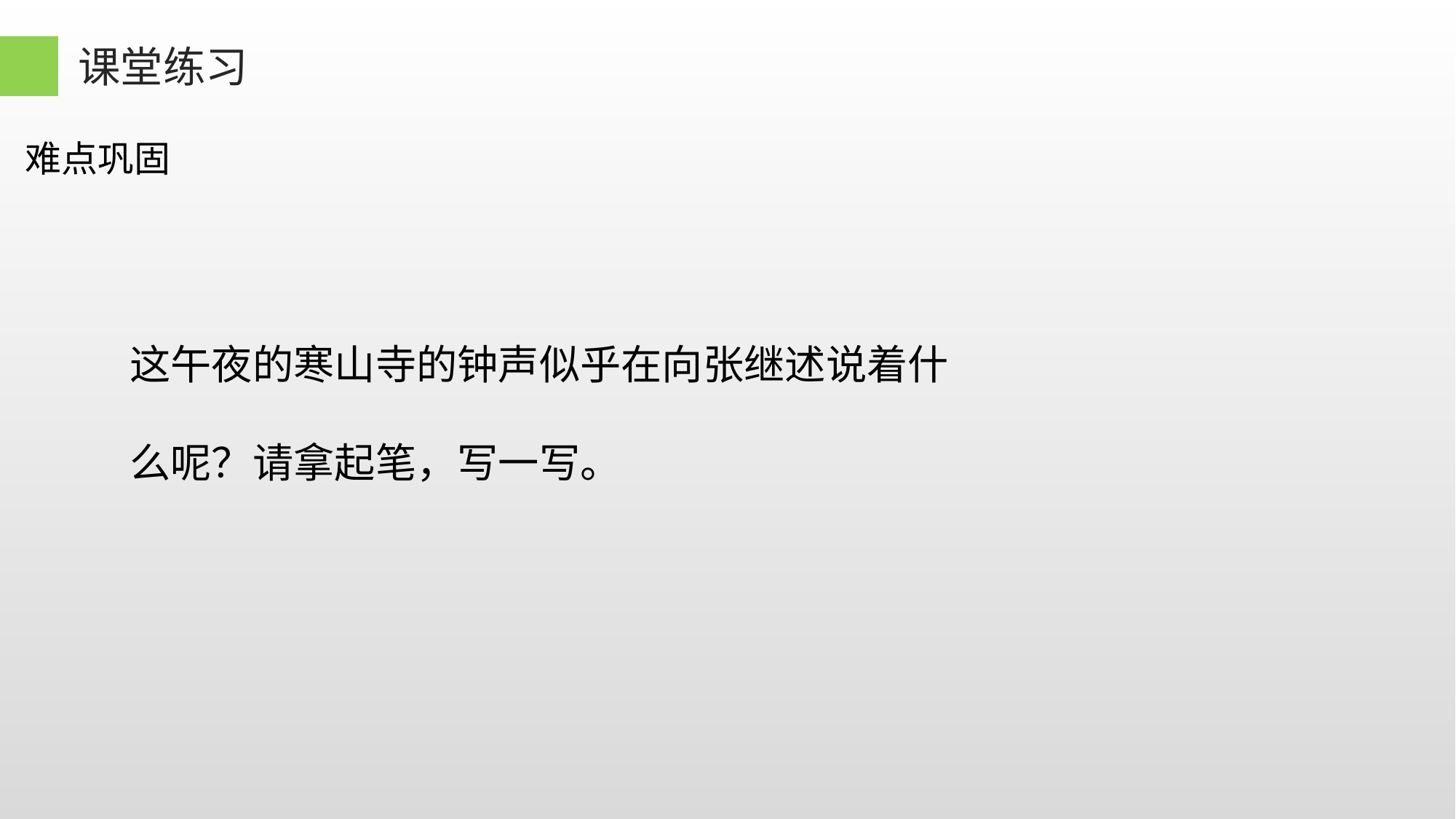

课堂练习

难点巩固
这午夜的寒山寺的钟声似乎在向张继述说着什

么呢？请拿起笔，写一写。
9